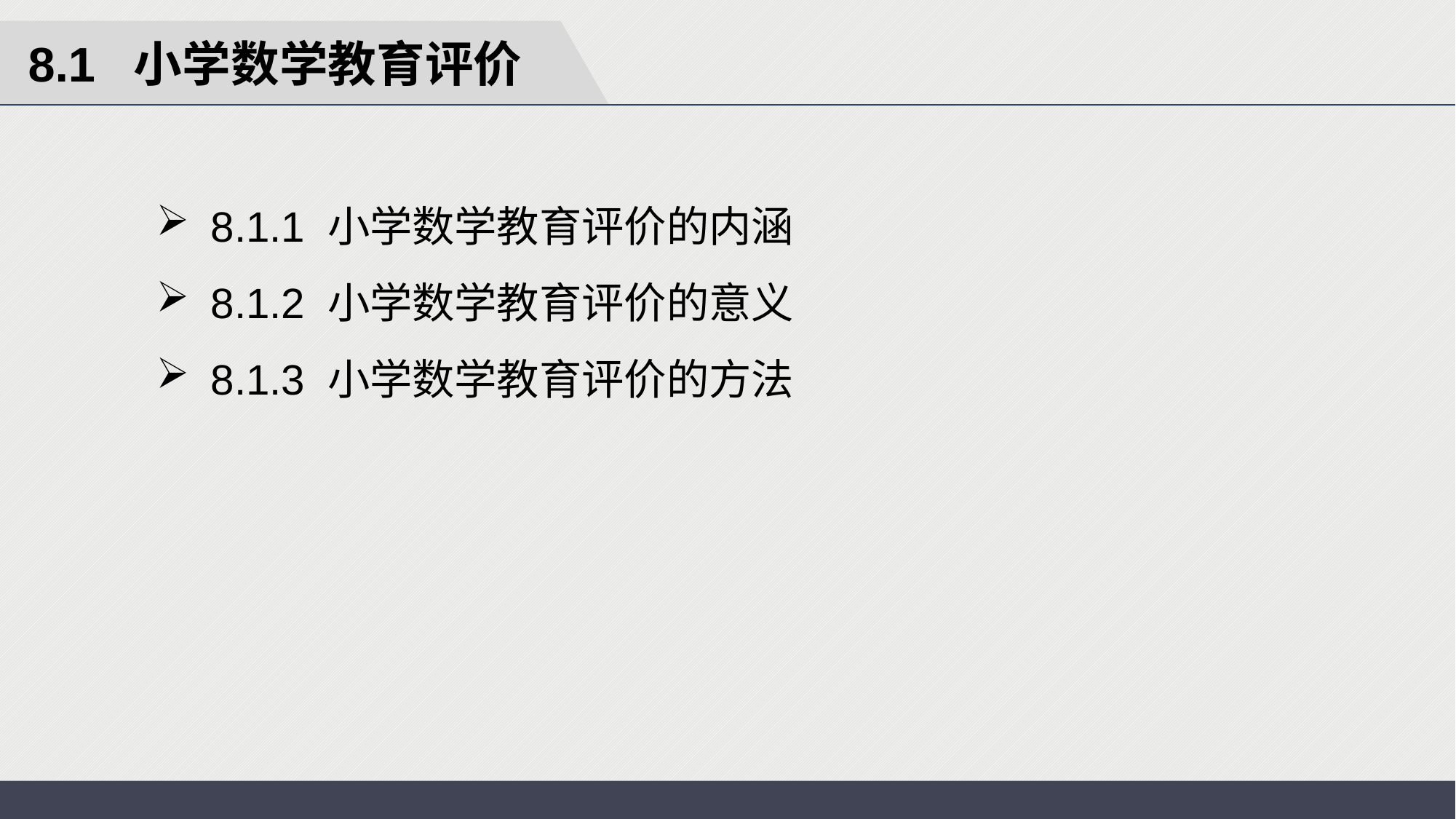

8.1  小学数学教育评价
8.1.1 小学数学教育评价的内涵
8.1.2 小学数学教育评价的意义
8.1.3 小学数学教育评价的方法